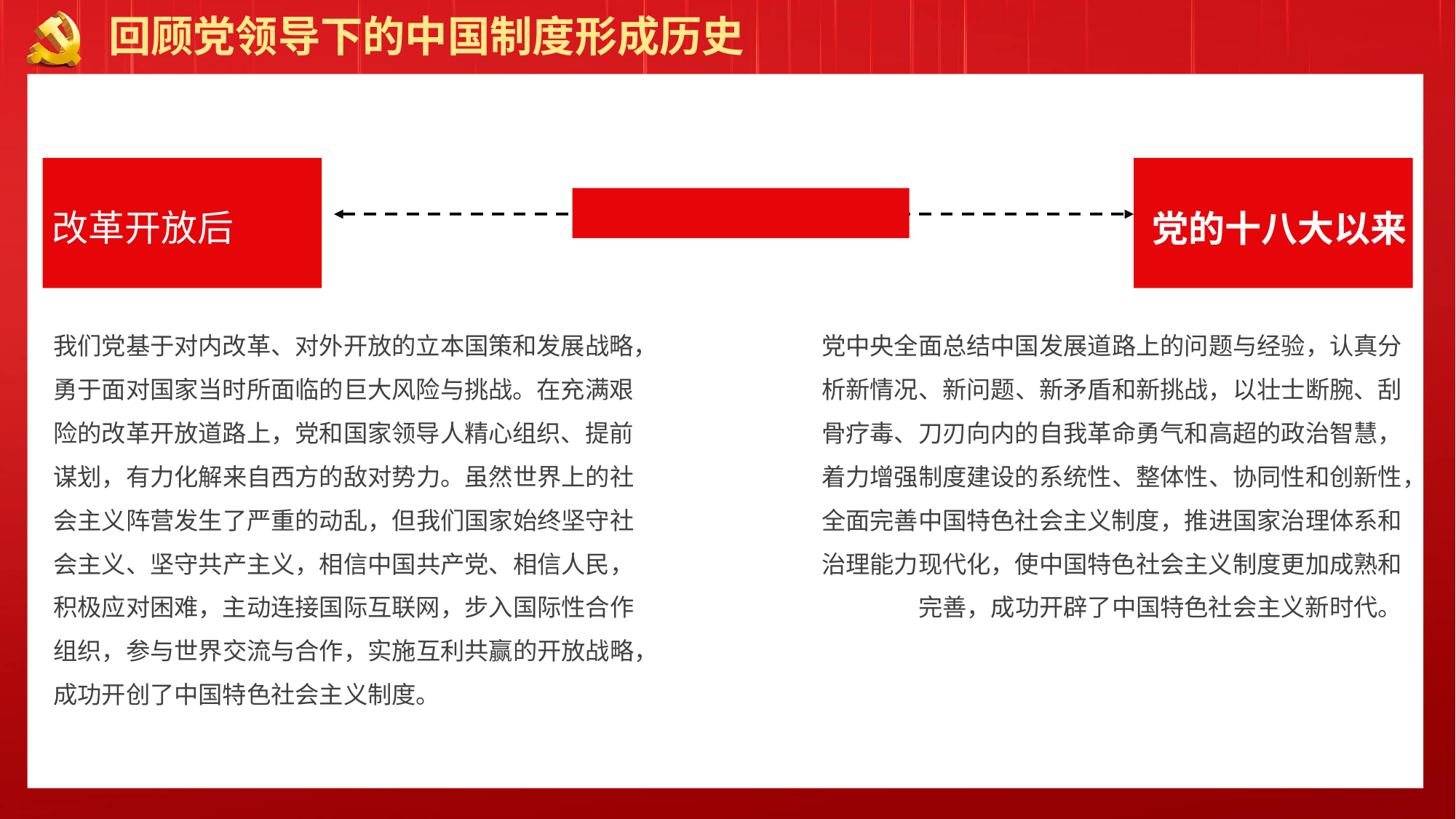

回顾党领导下的中国制度形成历史

改革开放后
党的十八大以来
我们党基于对内改革、对外开放的立本国策和发展战略，勇于面对国家当时所面临的巨大风险与挑战。在充满艰险的改革开放道路上，党和国家领导人精心组织、提前谋划，有力化解来自西方的敌对势力。虽然世界上的社会主义阵营发生了严重的动乱，但我们国家始终坚守社会主义、坚守共产主义，相信中国共产党、相信人民，积极应对困难，主动连接国际互联网，步入国际性合作组织，参与世界交流与合作，实施互利共赢的开放战略，成功开创了中国特色社会主义制度。
党中央全面总结中国发展道路上的问题与经验，认真分析新情况、新问题、新矛盾和新挑战，以壮士断腕、刮骨疗毒、刀刃向内的自我革命勇气和高超的政治智慧，着力增强制度建设的系统性、整体性、协同性和创新性，全面完善中国特色社会主义制度，推进国家治理体系和治理能力现代化，使中国特色社会主义制度更加成熟和完善，成功开辟了中国特色社会主义新时代。